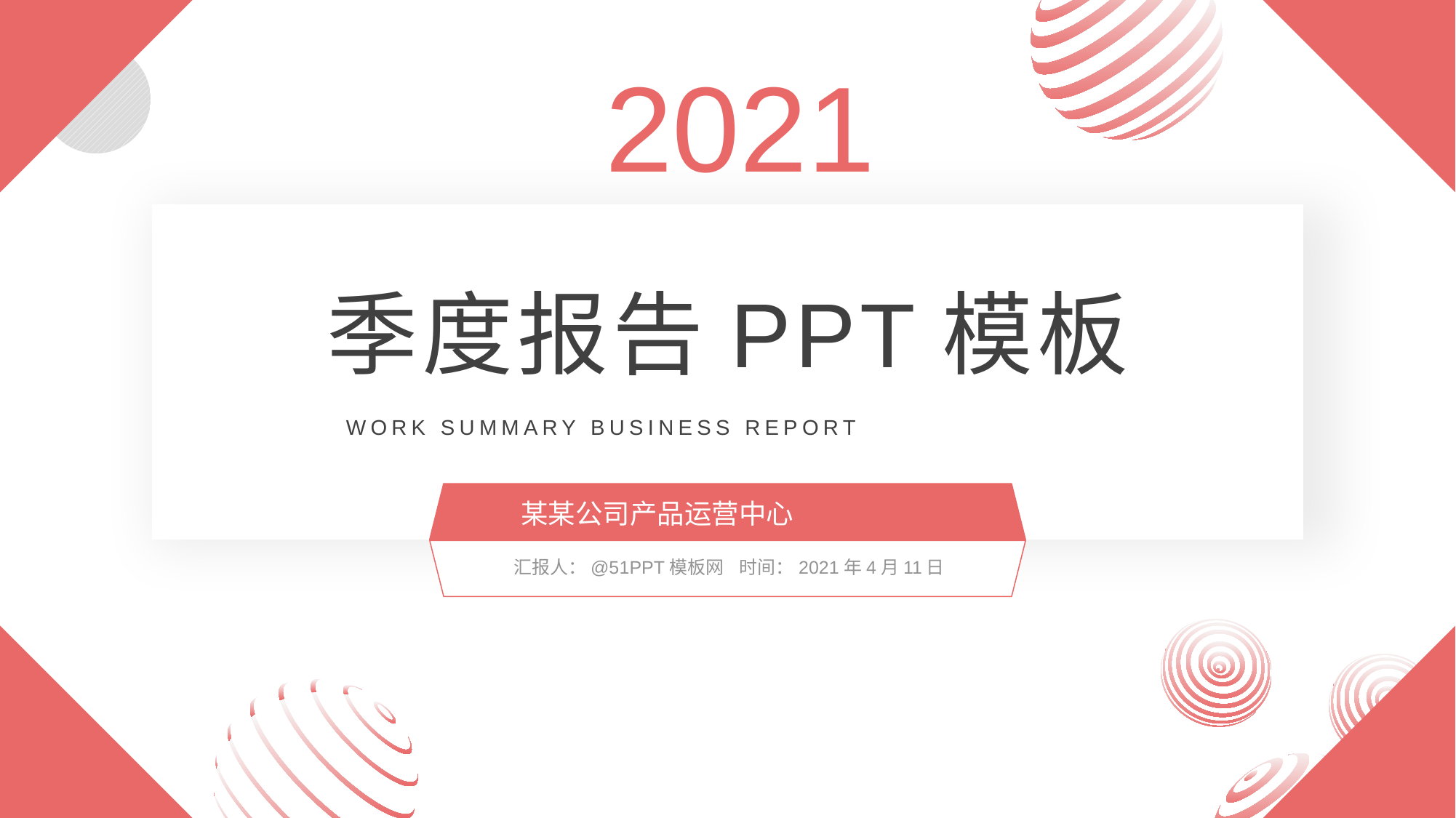

2021

季度报告PPT模板
WORK SUMMARY BUSINESS REPORT

某某公司产品运营中心

汇报人：@51PPT模板网    时间：2021年4月11日